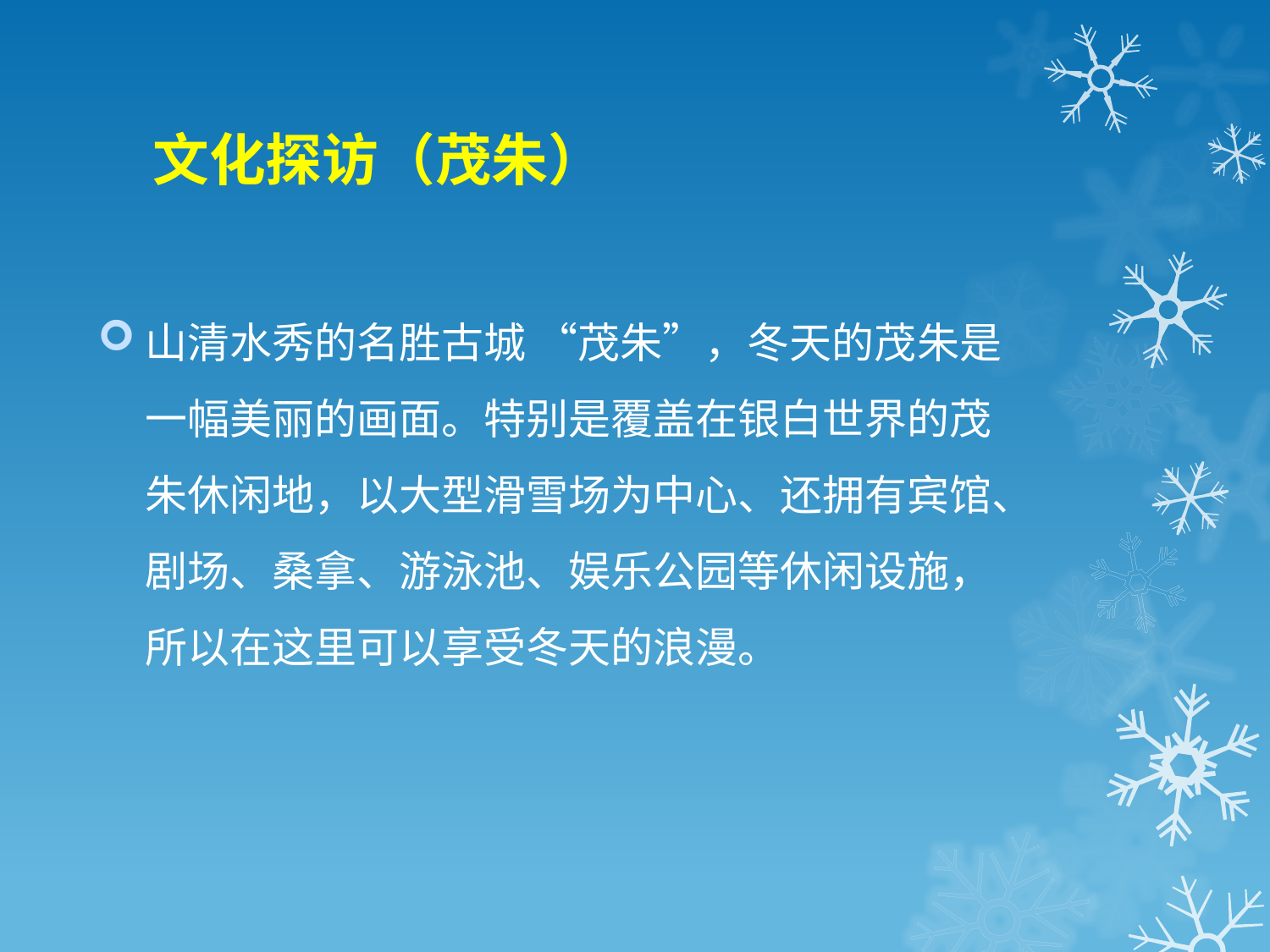

# 文化探访（茂朱）
山清水秀的名胜古城 “茂朱”，冬天的茂朱是一幅美丽的画面。特别是覆盖在银白世界的茂朱休闲地，以大型滑雪场为中心、还拥有宾馆、剧场、桑拿、游泳池、娱乐公园等休闲设施，所以在这里可以享受冬天的浪漫。